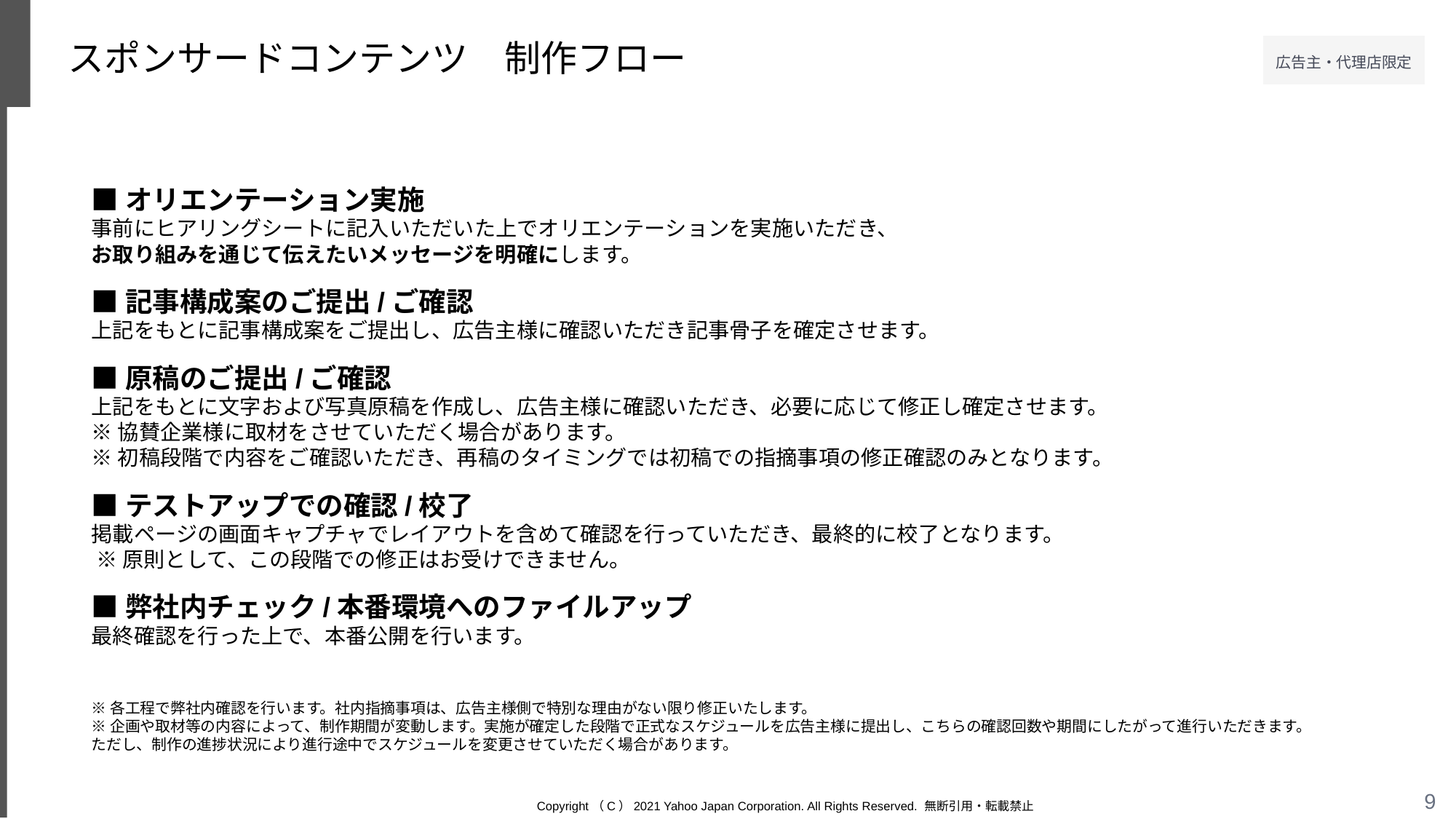

スポンサードコンテンツ　制作フロー
■オリエンテーション実施
事前にヒアリングシートに記入いただいた上でオリエンテーションを実施いただき、
お取り組みを通じて伝えたいメッセージを明確にします。

■記事構成案のご提出/ご確認
上記をもとに記事構成案をご提出し、広告主様に確認いただき記事骨子を確定させます。

■原稿のご提出/ご確認
上記をもとに文字および写真原稿を作成し、広告主様に確認いただき、必要に応じて修正し確定させます。
※協賛企業様に取材をさせていただく場合があります。
※初稿段階で内容をご確認いただき、再稿のタイミングでは初稿での指摘事項の修正確認のみとなります。

■テストアップでの確認/校了
掲載ページの画面キャプチャでレイアウトを含めて確認を行っていただき、最終的に校了となります。
 ※原則として、この段階での修正はお受けできません。

■弊社内チェック/本番環境へのファイルアップ
最終確認を行った上で、本番公開を行います。
※各工程で弊社内確認を行います。社内指摘事項は、広告主様側で特別な理由がない限り修正いたします。
※企画や取材等の内容によって、制作期間が変動します。実施が確定した段階で正式なスケジュールを広告主様に提出し、こちらの確認回数や期間にしたがって進行いただきます。ただし、制作の進捗状況により進行途中でスケジュールを変更させていただく場合があります。

Copyright（C）2021 Yahoo Japan Corporation. All Rights Reserved. 無断引用・転載禁止